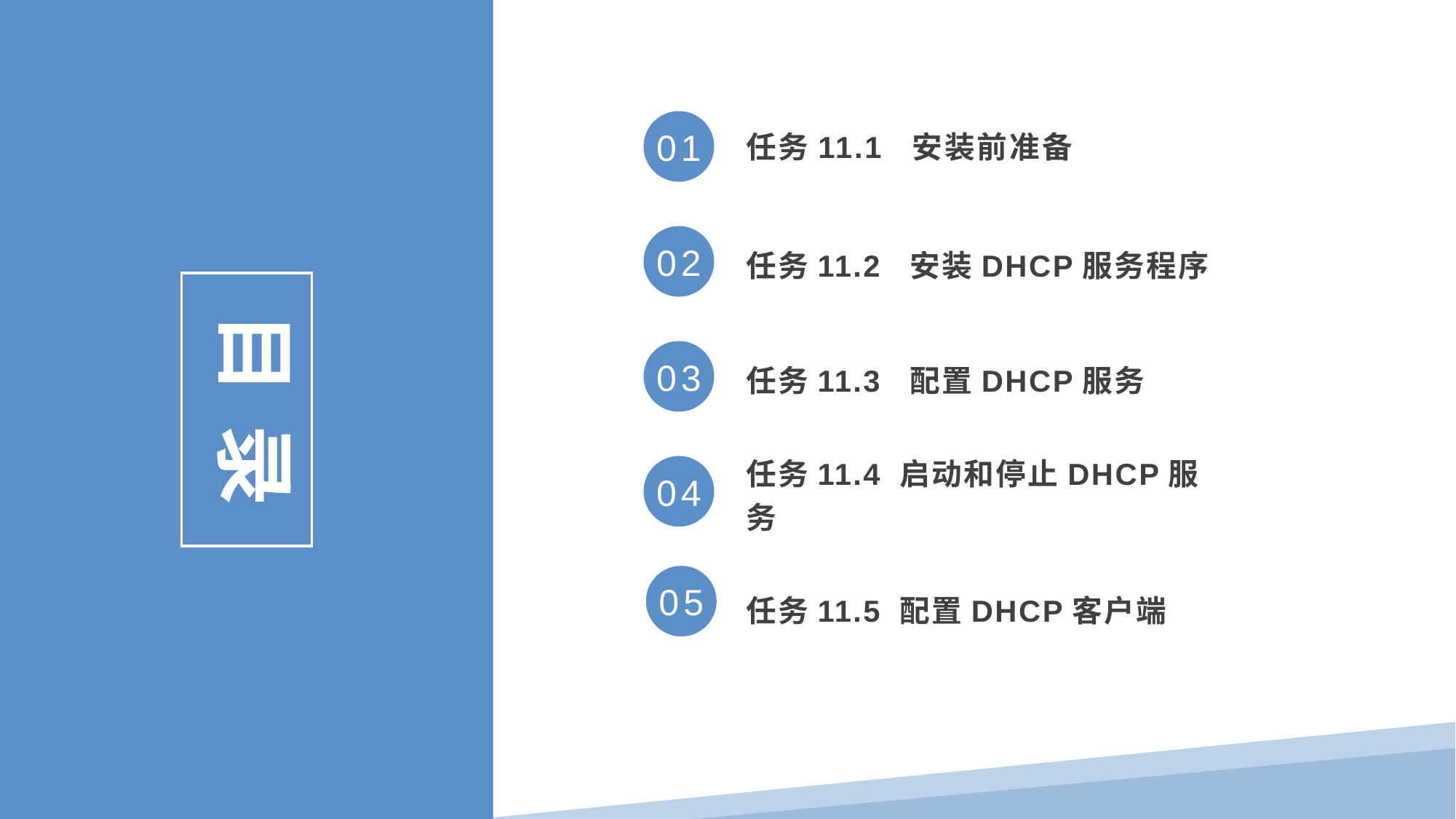

任务11.1  安装前准备

01
任务11.2  安装DHCP服务程序

02
目 录

任务11.3  配置DHCP服务

03
任务11.4 启动和停止DHCP服务

04
任务11.5 配置DHCP客户端

05